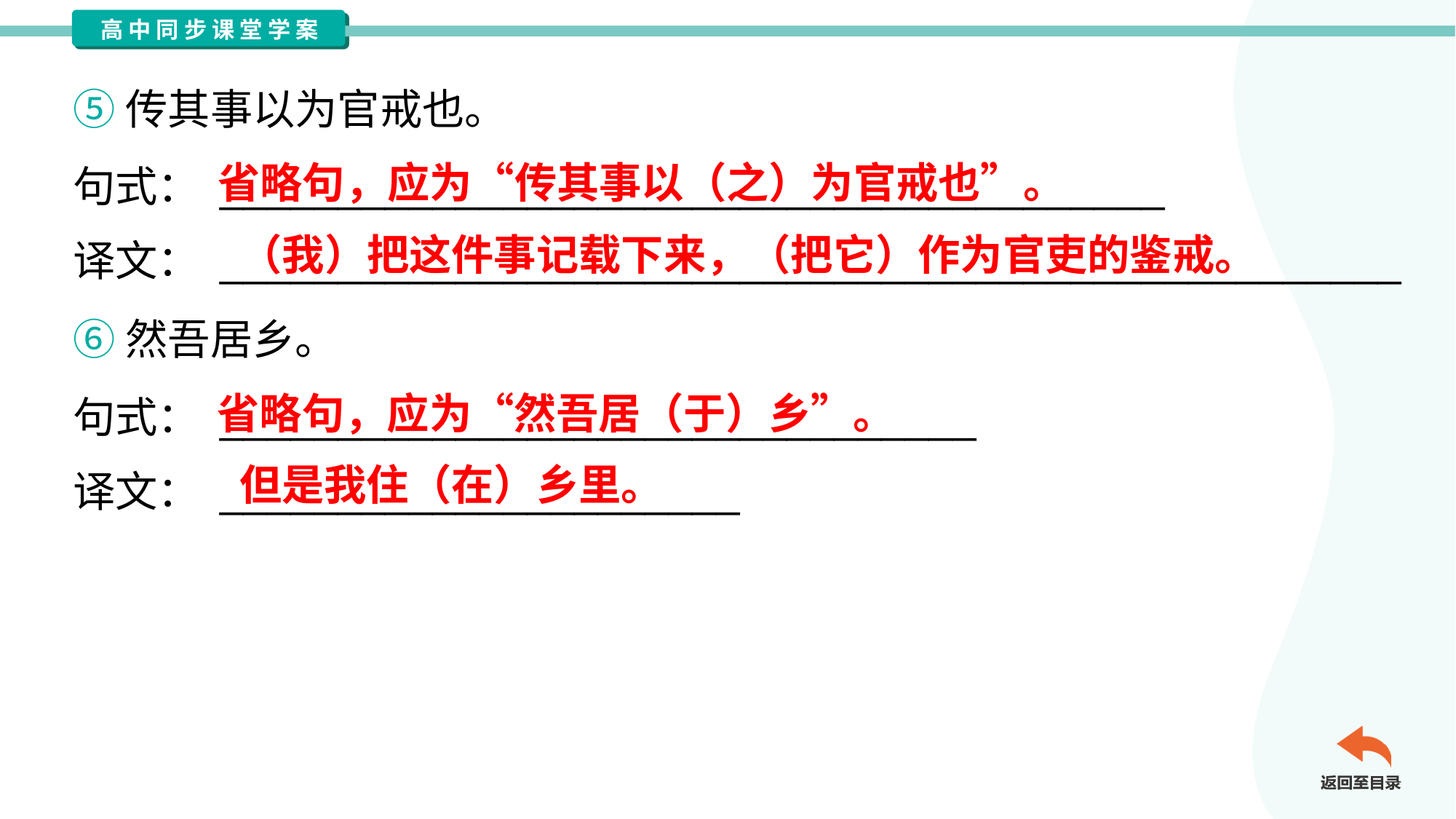

⑤传其事以为官戒也。
句式： ________________________________________
译文： __________________________________________________
省略句，应为“传其事以（之）为官戒也”。
（我）把这件事记载下来，（把它）作为官吏的鉴戒。
⑥然吾居乡。
句式： ________________________________
译文： ______________________
省略句，应为“然吾居（于）乡”。
但是我住（在）乡里。